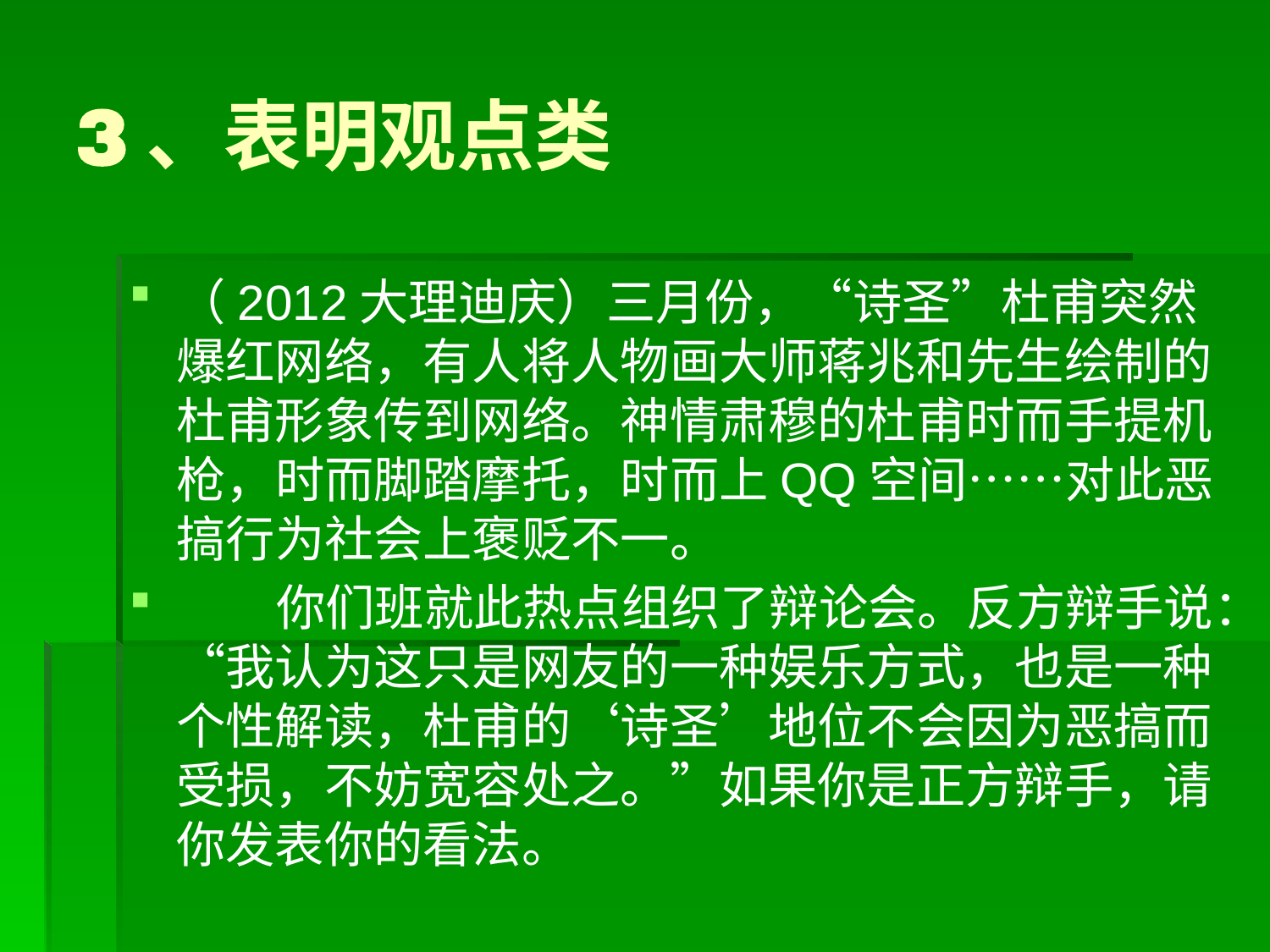

# 3、表明观点类
（2012大理迪庆）三月份，“诗圣”杜甫突然爆红网络，有人将人物画大师蒋兆和先生绘制的杜甫形象传到网络。神情肃穆的杜甫时而手提机枪，时而脚踏摩托，时而上QQ空间……对此恶搞行为社会上褒贬不一。
        你们班就此热点组织了辩论会。反方辩手说：“我认为这只是网友的一种娱乐方式，也是一种个性解读，杜甫的‘诗圣’地位不会因为恶搞而受损，不妨宽容处之。”如果你是正方辩手，请你发表你的看法。